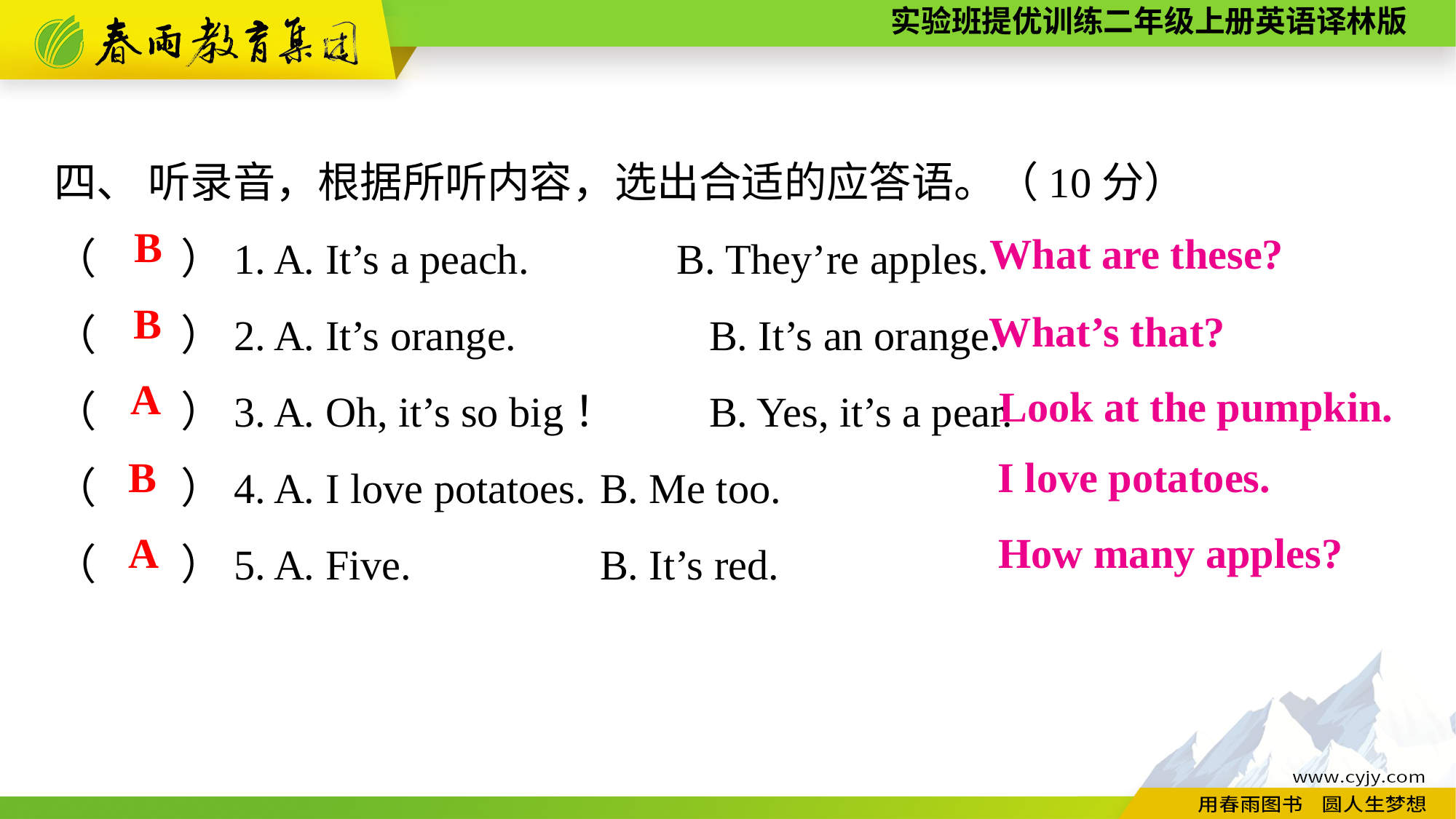

四、 听录音，根据所听内容，选出合适的应答语。（10分）
（　　）1. A. It’s a peach.　　　B. They’re apples.
（　　）2. A. It’s orange.		B. It’s an orange.
（　　）3. A. Oh, it’s so big！	B. Yes, it’s a pear.
（　　）4. A. I love potatoes.	B. Me too.
（　　）5. A. Five.		B. It’s red.
B
What are these?
B
What’s that?
A
Look at the pumpkin.
B
I love potatoes.
How many apples?
A